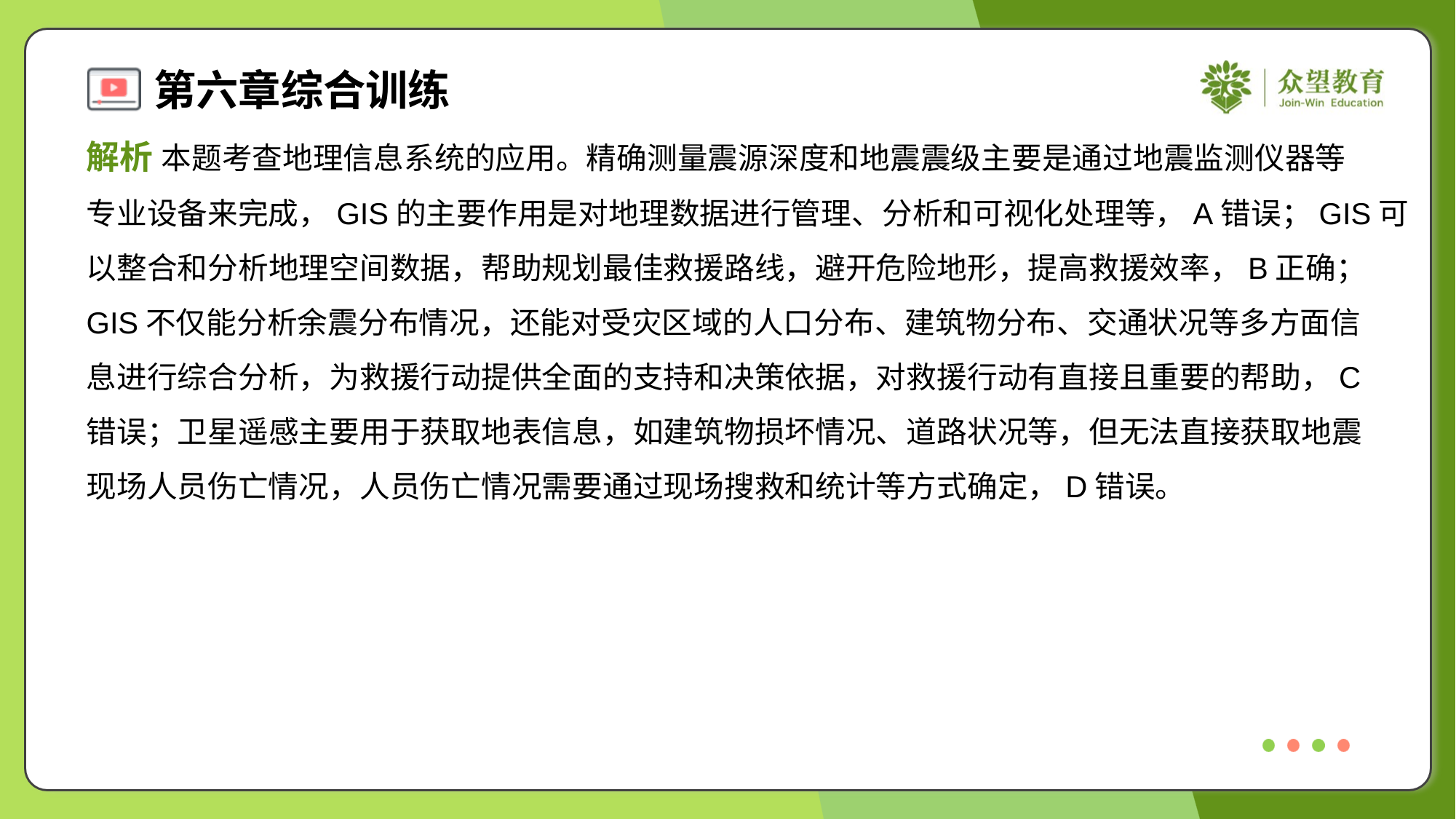

解析 本题考查地理信息系统的应用。精确测量震源深度和地震震级主要是通过地震监测仪器等
专业设备来完成，GIS的主要作用是对地理数据进行管理、分析和可视化处理等，A错误；GIS可
以整合和分析地理空间数据，帮助规划最佳救援路线，避开危险地形，提高救援效率，B正确；
GIS不仅能分析余震分布情况，还能对受灾区域的人口分布、建筑物分布、交通状况等多方面信
息进行综合分析，为救援行动提供全面的支持和决策依据，对救援行动有直接且重要的帮助，C
错误；卫星遥感主要用于获取地表信息，如建筑物损坏情况、道路状况等，但无法直接获取地震
现场人员伤亡情况，人员伤亡情况需要通过现场搜救和统计等方式确定，D错误。